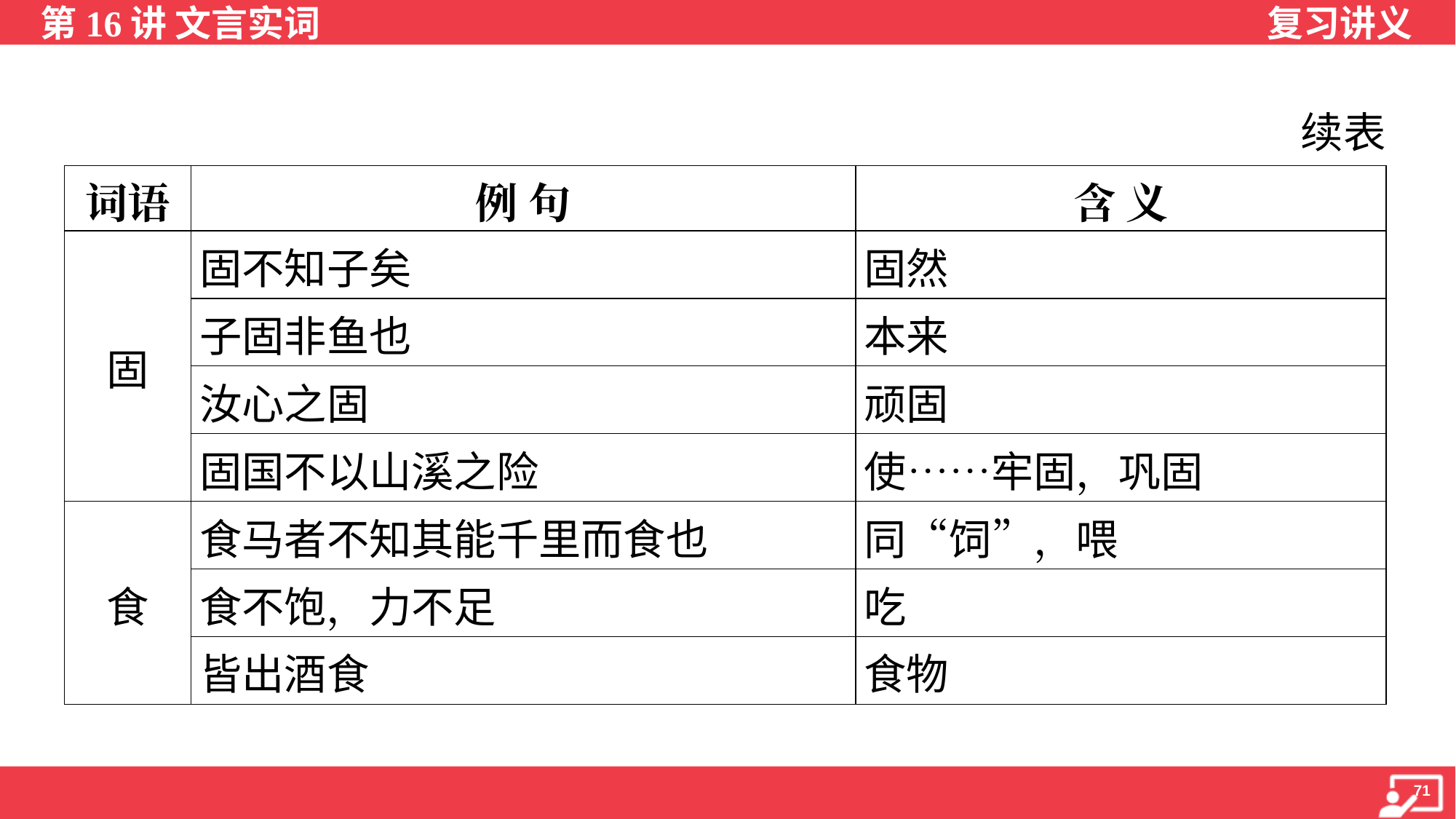

续表
| 词语 | 例 句 | 含 义 |
| --- | --- | --- |
| 固 | 固不知子矣 | 固然 |
|  | 子固非鱼也 | 本来 |
|  | 汝心之固 | 顽固 |
|  | 固国不以山溪之险 | 使……牢固，巩固 |
| 食 | 食马者不知其能千里而食也 | 同“饲”，喂 |
|  | 食不饱，力不足 | 吃 |
|  | 皆出酒食 | 食物 |